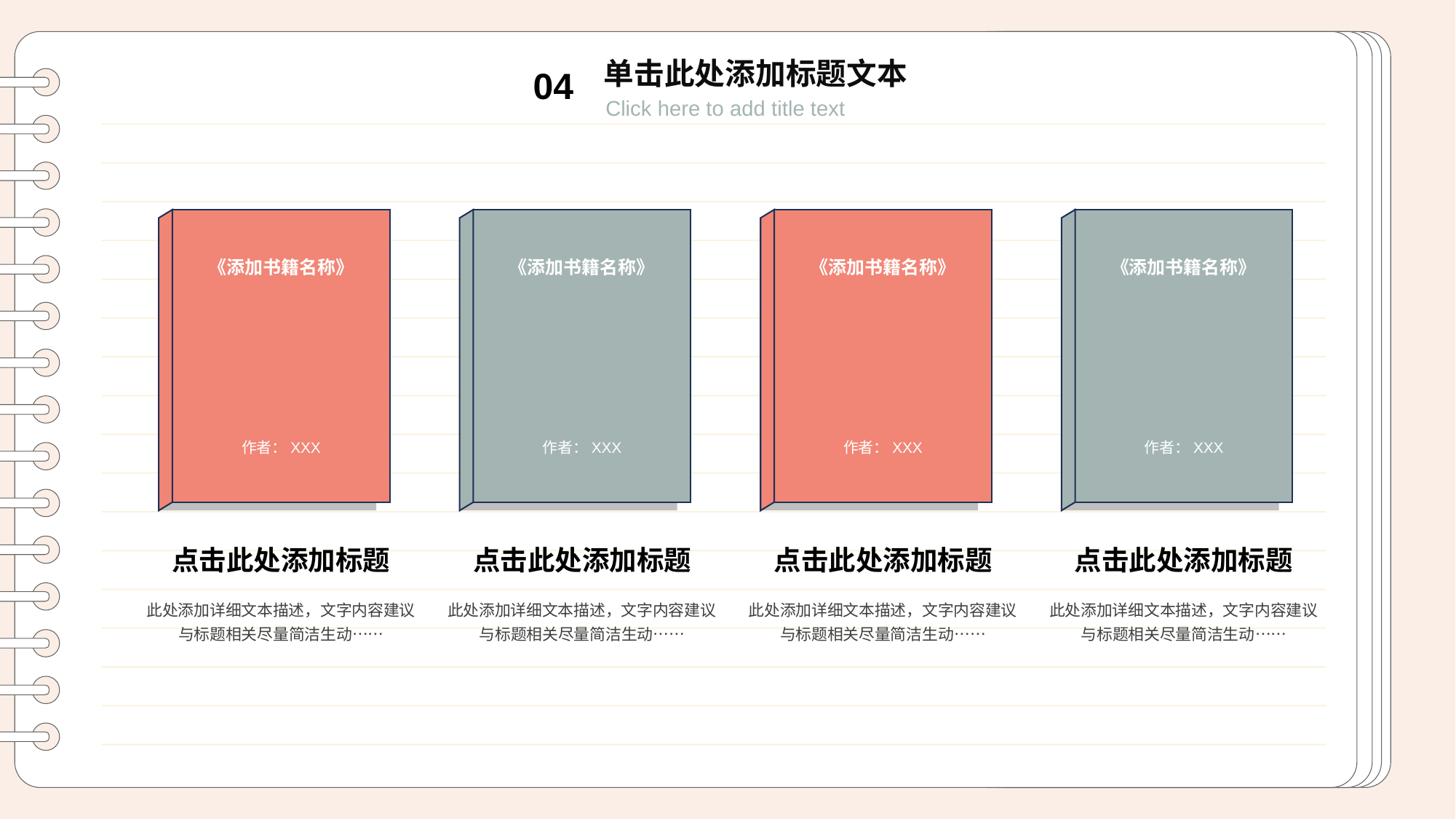

单击此处添加标题文本
04
Click here to add title text

《添加书籍名称》
作者：XXX

《添加书籍名称》
作者：XXX

《添加书籍名称》
作者：XXX

《添加书籍名称》
作者：XXX
点击此处添加标题
点击此处添加标题
点击此处添加标题
点击此处添加标题
此处添加详细文本描述，文字内容建议与标题相关尽量简洁生动……
此处添加详细文本描述，文字内容建议与标题相关尽量简洁生动……
此处添加详细文本描述，文字内容建议与标题相关尽量简洁生动……
此处添加详细文本描述，文字内容建议与标题相关尽量简洁生动……